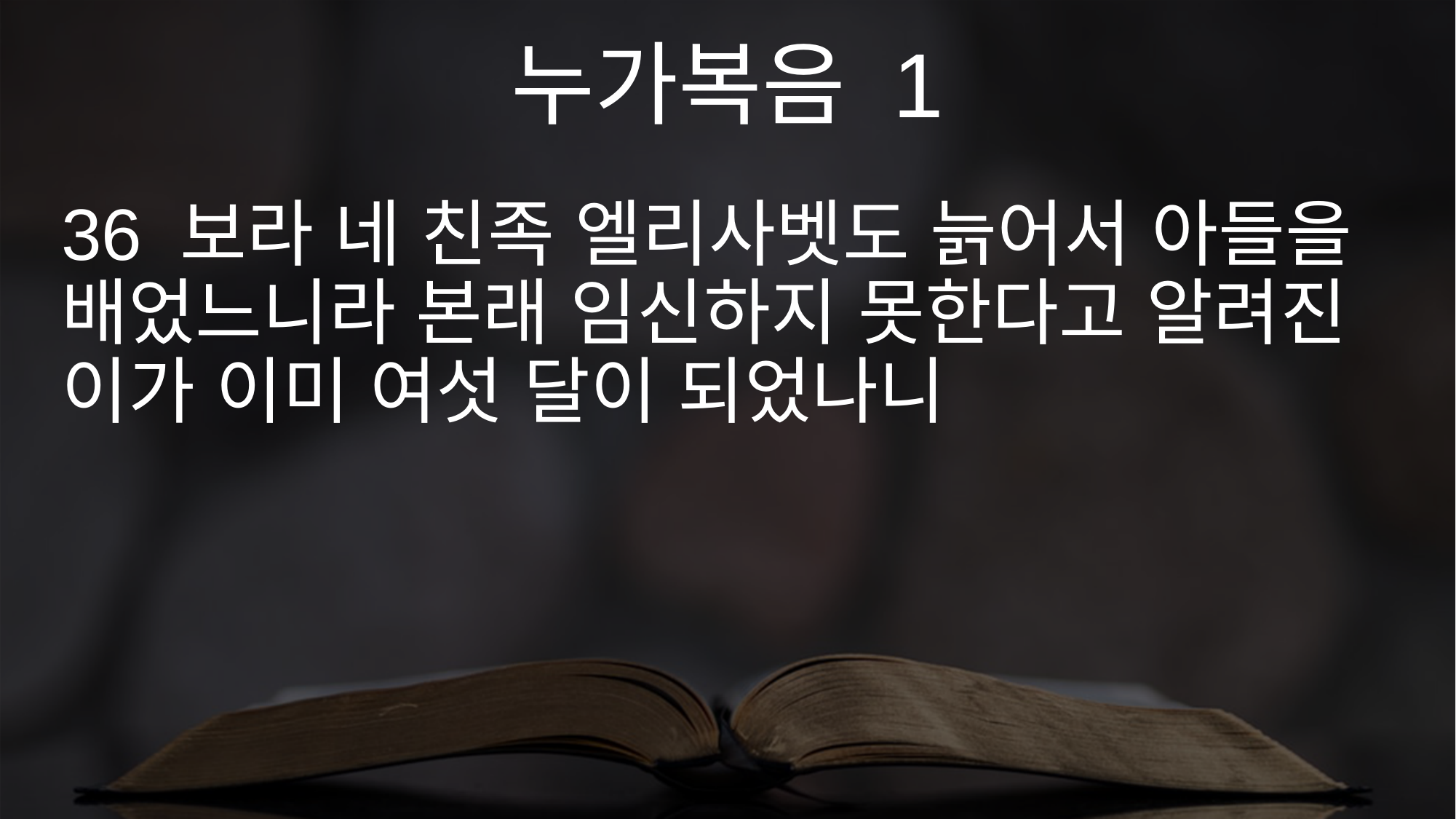

누가복음 1
36 보라 네 친족 엘리사벳도 늙어서 아들을 배었느니라 본래 임신하지 못한다고 알려진 이가 이미 여섯 달이 되었나니